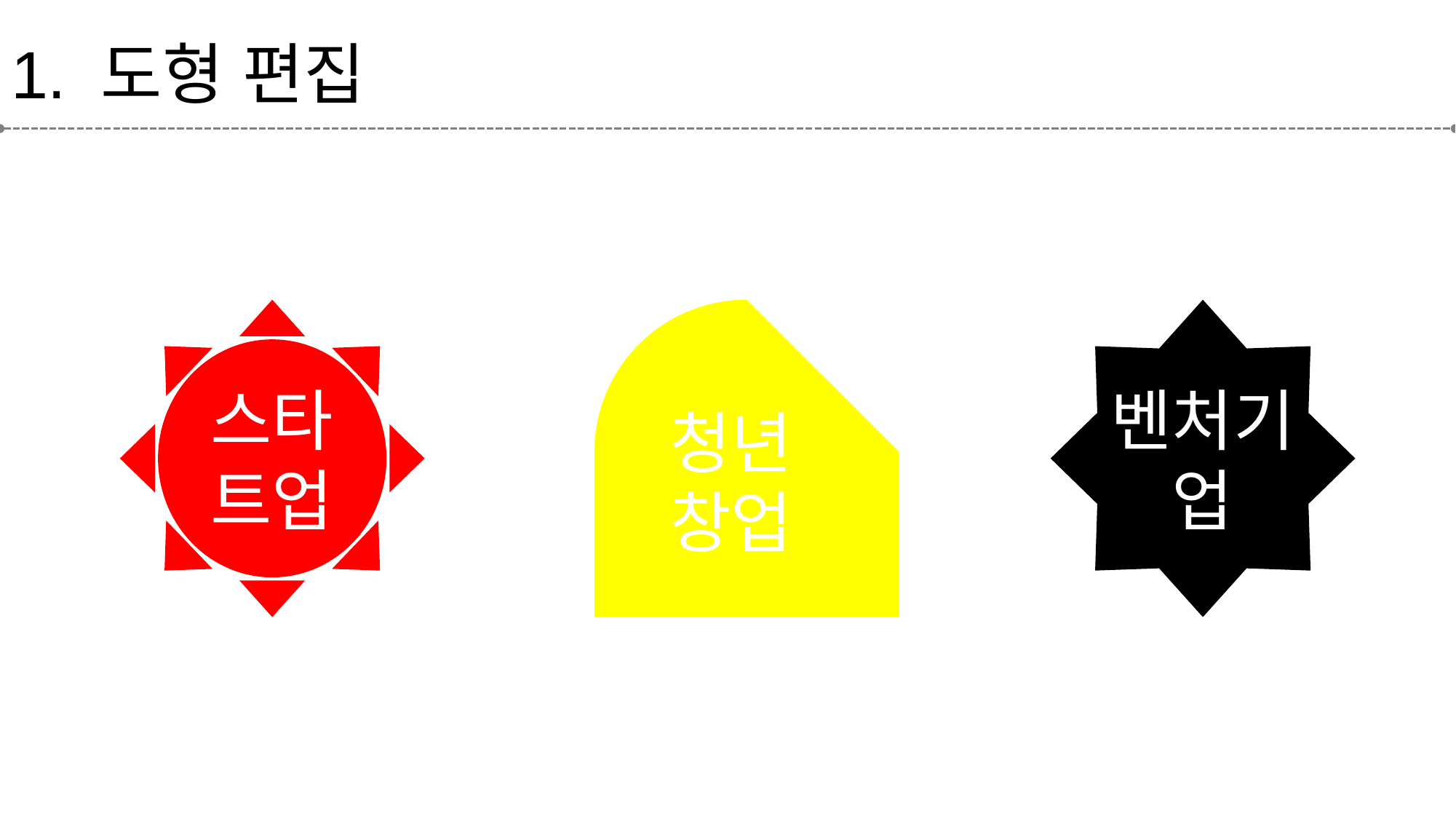

# 1. 도형 편집
스타트업
청년
창업
벤처기업